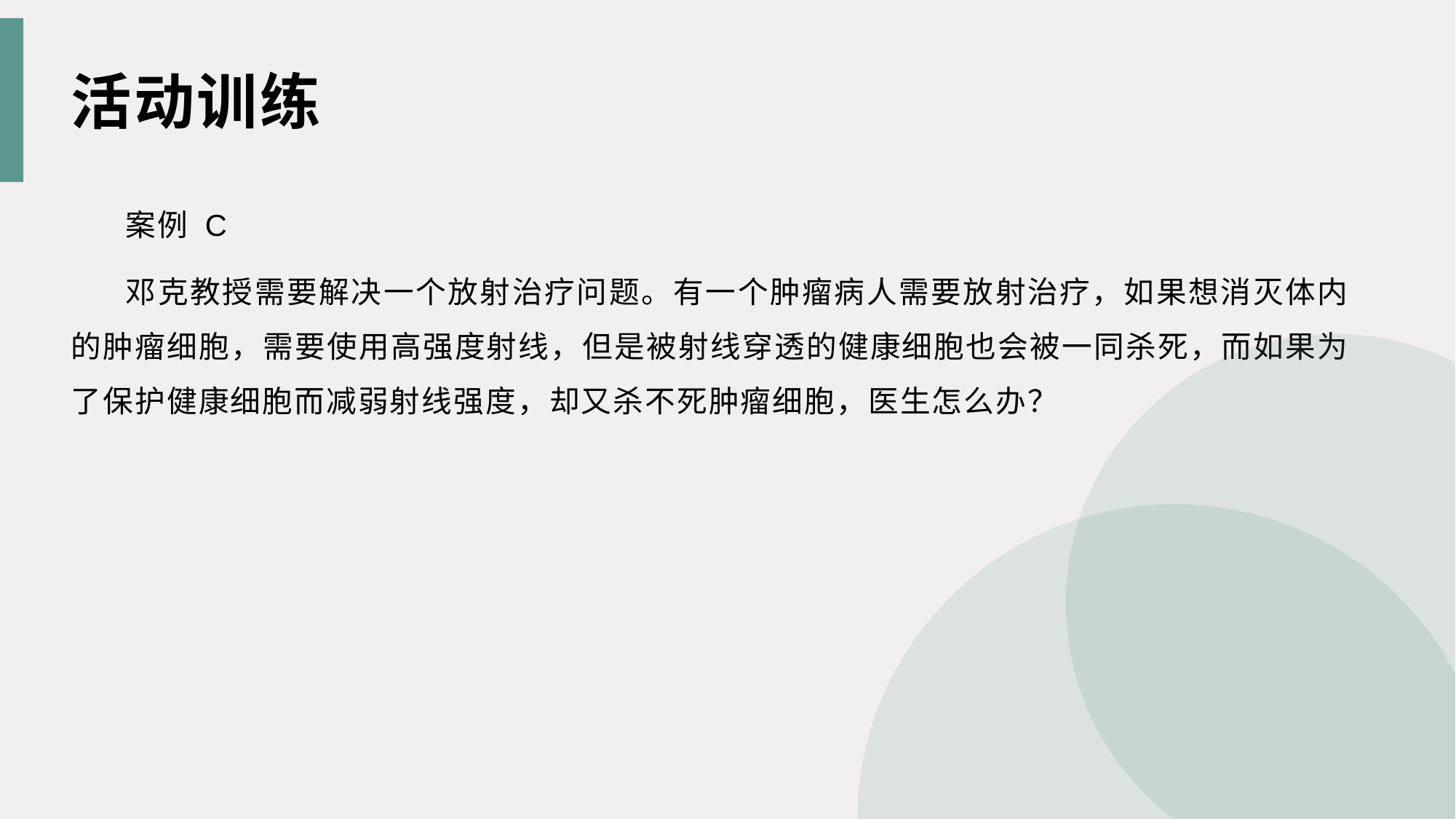

活动训练
案例 C
邓克教授需要解决一个放射治疗问题。有一个肿瘤病人需要放射治疗，如果想消灭体内的肿瘤细胞，需要使用高强度射线，但是被射线穿透的健康细胞也会被一同杀死，而如果为了保护健康细胞而减弱射线强度，却又杀不死肿瘤细胞，医生怎么办？